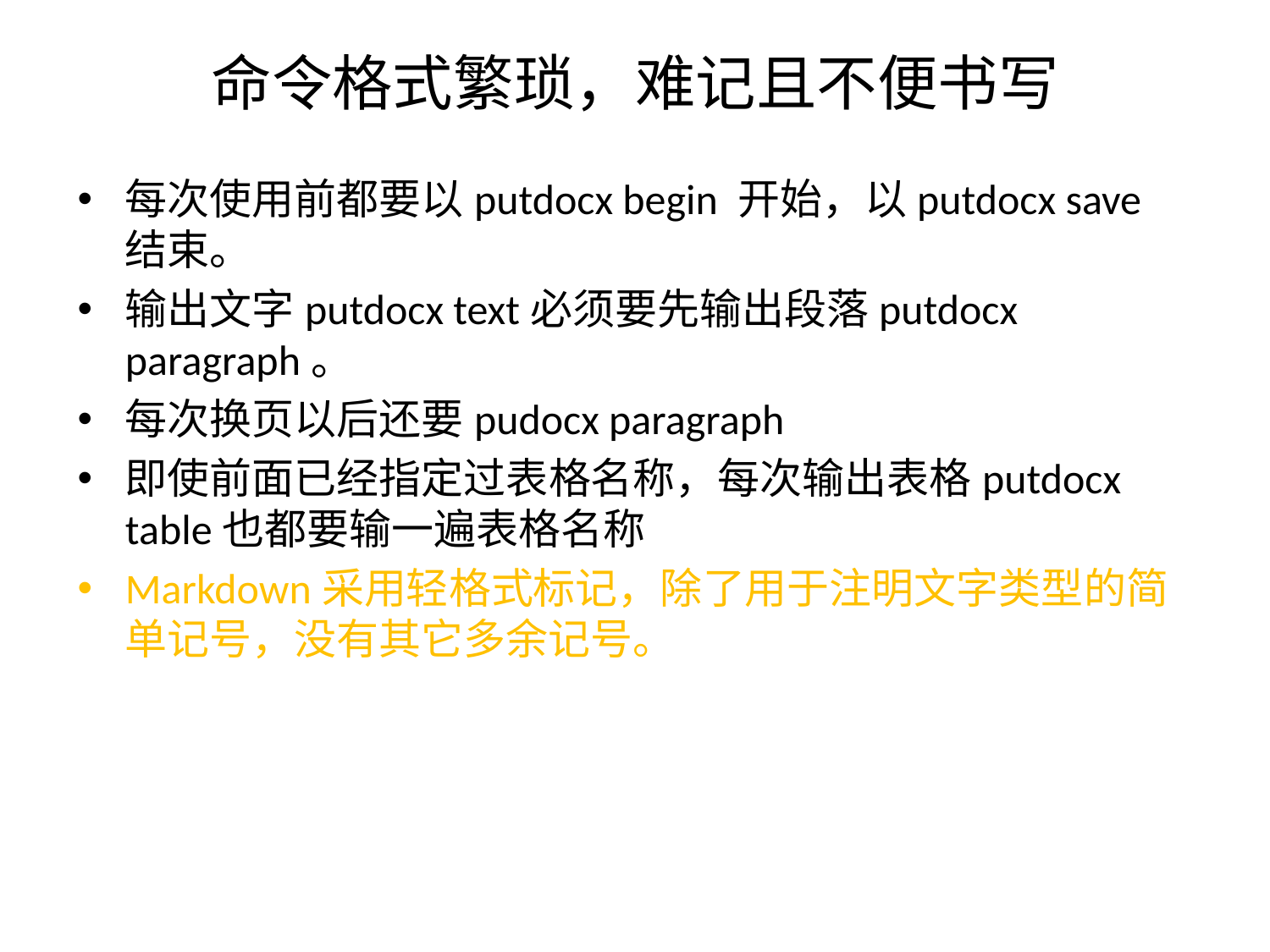

# 命令格式繁琐，难记且不便书写
每次使用前都要以putdocx begin 开始，以putdocx save 结束。
输出文字putdocx text必须要先输出段落putdocx paragraph。
每次换页以后还要pudocx paragraph
即使前面已经指定过表格名称，每次输出表格putdocx table也都要输一遍表格名称
Markdown采用轻格式标记，除了用于注明文字类型的简单记号，没有其它多余记号。